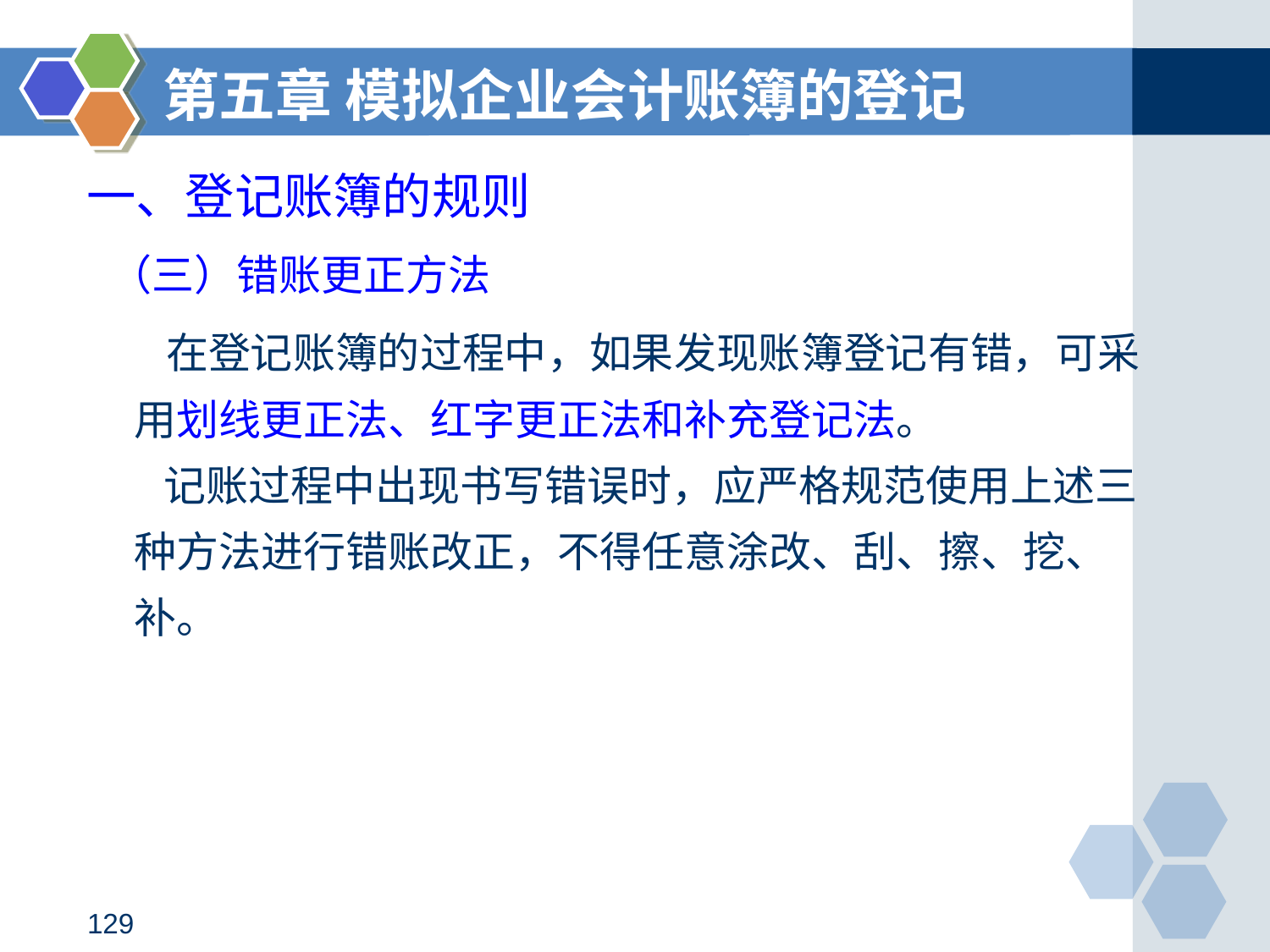

第五章 模拟企业会计账簿的登记
# 一、登记账簿的规则
 （三）错账更正方法
      在登记账簿的过程中，如果发现账簿登记有错，可采用划线更正法、红字更正法和补充登记法。
       记账过程中出现书写错误时，应严格规范使用上述三种方法进行错账改正，不得任意涂改、刮、擦、挖、补。